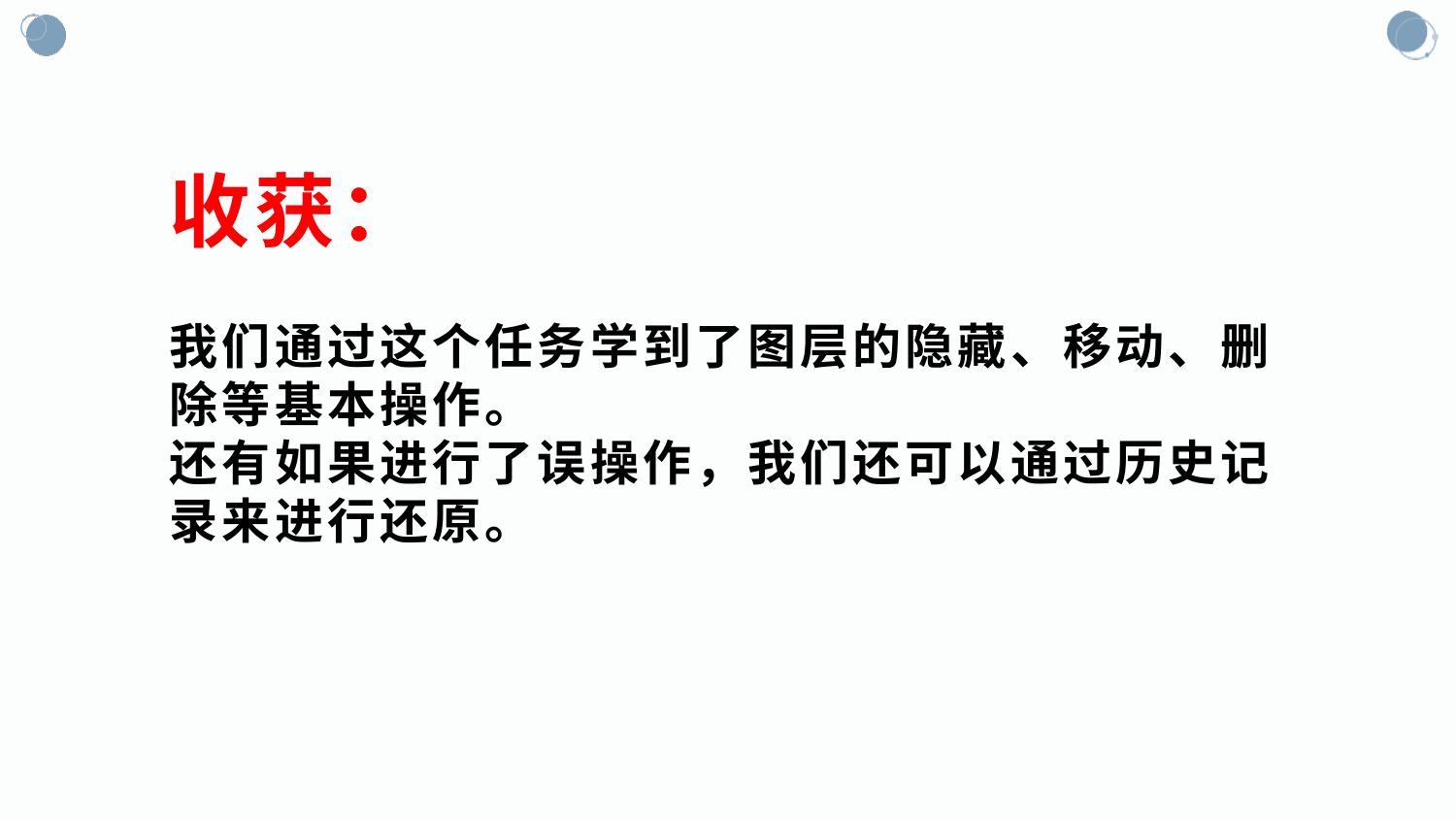

# 收获： 我们通过这个任务学到了图层的隐藏、移动、删除等基本操作。 还有如果进行了误操作，我们还可以通过历史记录来进行还原。